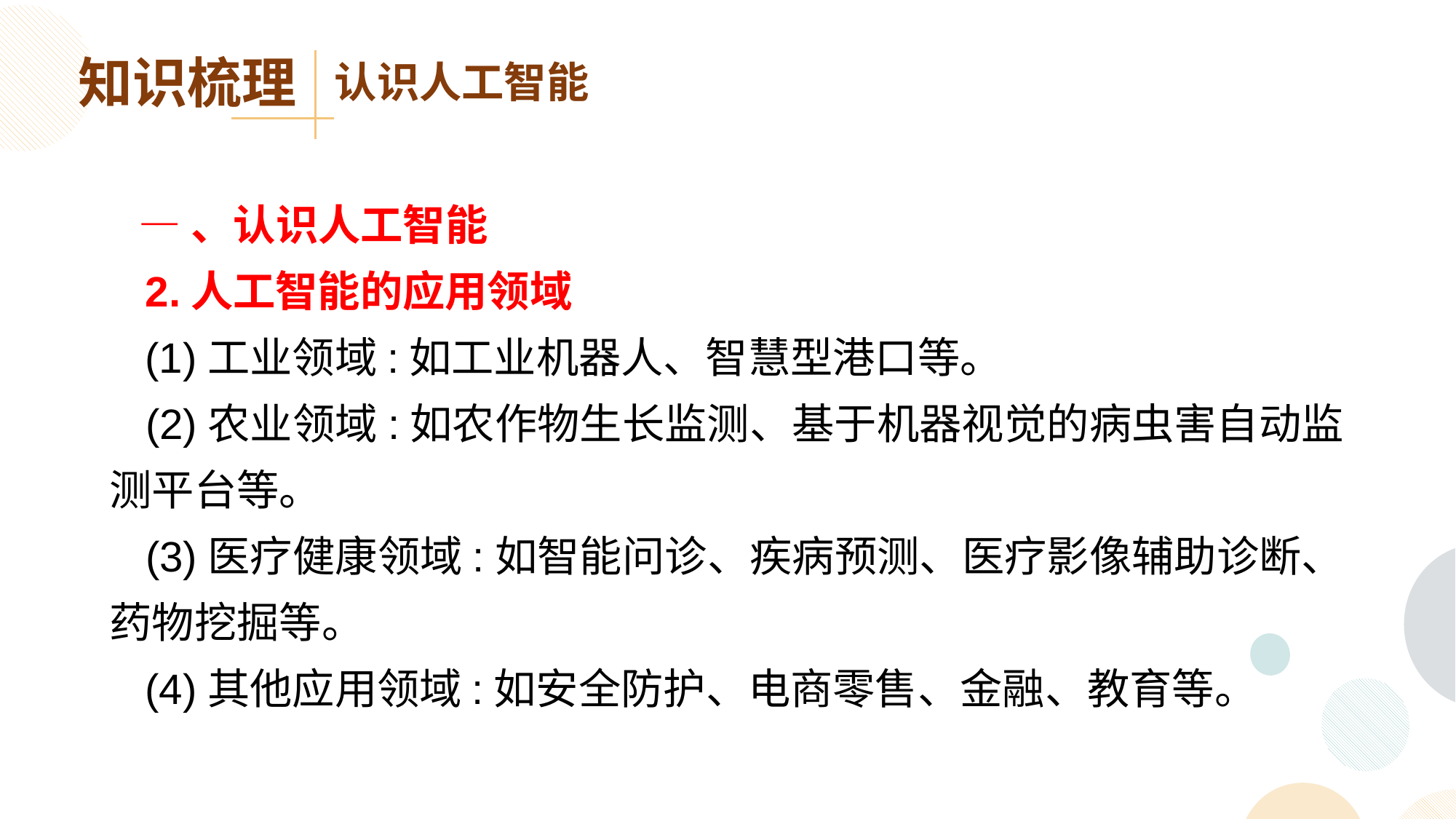

知识梳理
认识人工智能
   —、认识人工智能
   2.人工智能的应用领域
   (1)工业领域:如工业机器人、智慧型港口等。
   (2)农业领域:如农作物生长监测、基于机器视觉的病虫害自动监测平台等。
   (3)医疗健康领域:如智能问诊、疾病预测、医疗影像辅助诊断、药物挖掘等。
   (4)其他应用领域:如安全防护、电商零售、金融、教育等。